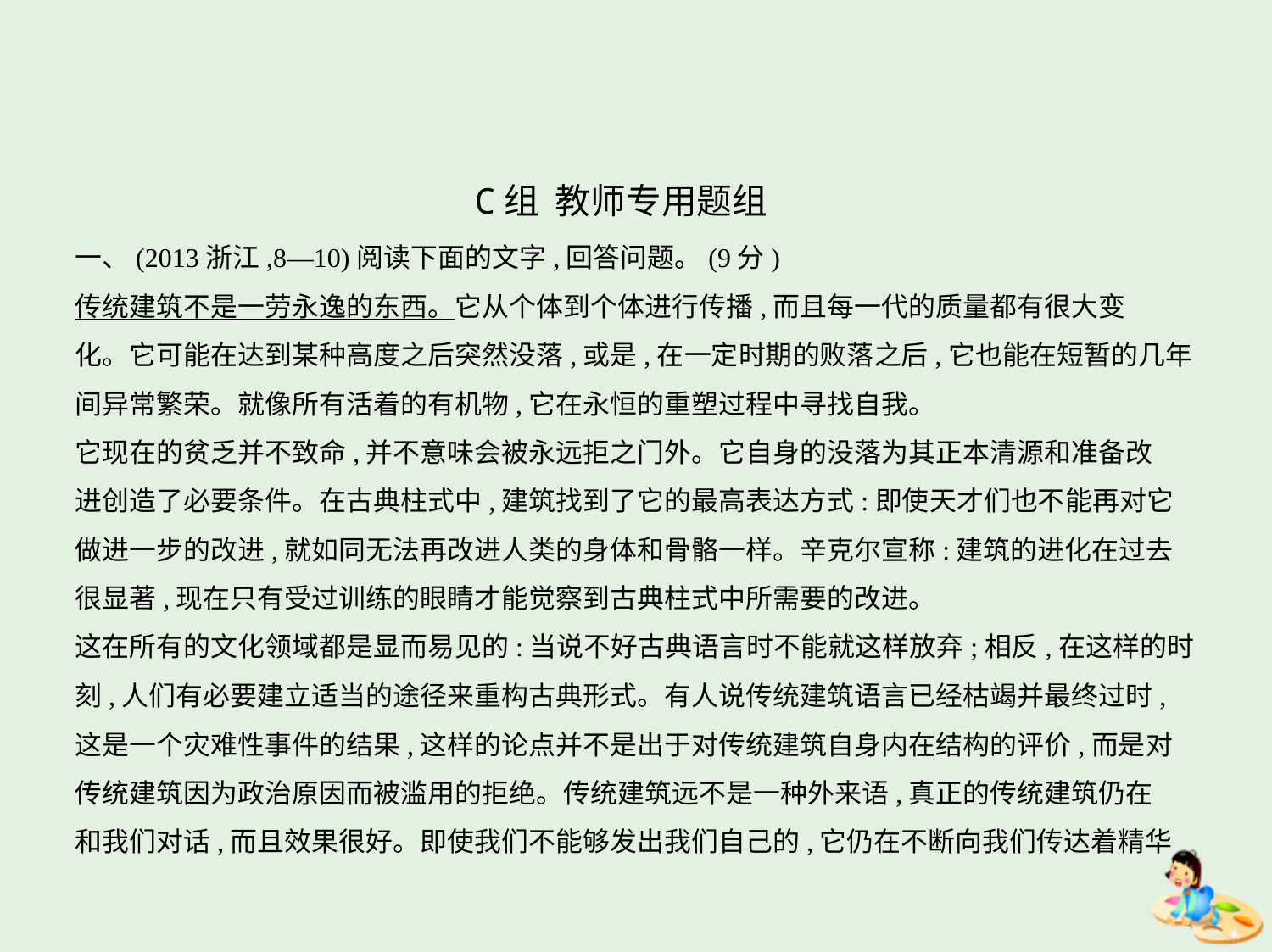

C组  教师专用题组
一、(2013浙江,8—10)阅读下面的文字,回答问题。(9分)
传统建筑不是一劳永逸的东西。它从个体到个体进行传播,而且每一代的质量都有很大变
化。它可能在达到某种高度之后突然没落,或是,在一定时期的败落之后,它也能在短暂的几年
间异常繁荣。就像所有活着的有机物,它在永恒的重塑过程中寻找自我。
它现在的贫乏并不致命,并不意味会被永远拒之门外。它自身的没落为其正本清源和准备改
进创造了必要条件。在古典柱式中,建筑找到了它的最高表达方式:即使天才们也不能再对它
做进一步的改进,就如同无法再改进人类的身体和骨骼一样。辛克尔宣称:建筑的进化在过去
很显著,现在只有受过训练的眼睛才能觉察到古典柱式中所需要的改进。
这在所有的文化领域都是显而易见的:当说不好古典语言时不能就这样放弃;相反,在这样的时
刻,人们有必要建立适当的途径来重构古典形式。有人说传统建筑语言已经枯竭并最终过时,
这是一个灾难性事件的结果,这样的论点并不是出于对传统建筑自身内在结构的评价,而是对
传统建筑因为政治原因而被滥用的拒绝。传统建筑远不是一种外来语,真正的传统建筑仍在
和我们对话,而且效果很好。即使我们不能够发出我们自己的,它仍在不断向我们传达着精华